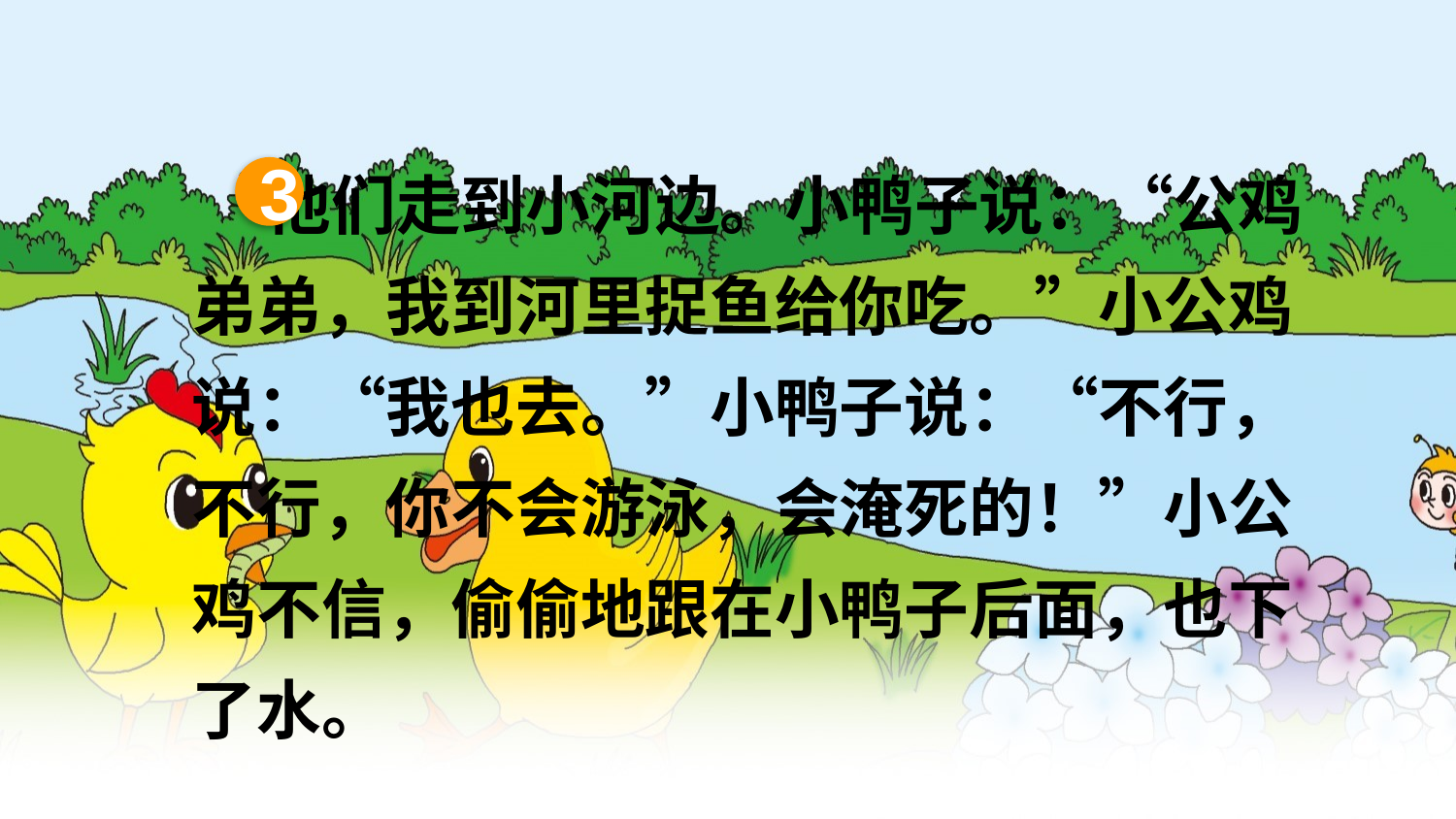

他们走到小河边。小鸭子说：“公鸡弟弟，我到河里捉鱼给你吃。”小公鸡说：“我也去。”小鸭子说：“不行，不行，你不会游泳，会淹死的！”小公鸡不信，偷偷地跟在小鸭子后面，也下了水。
3